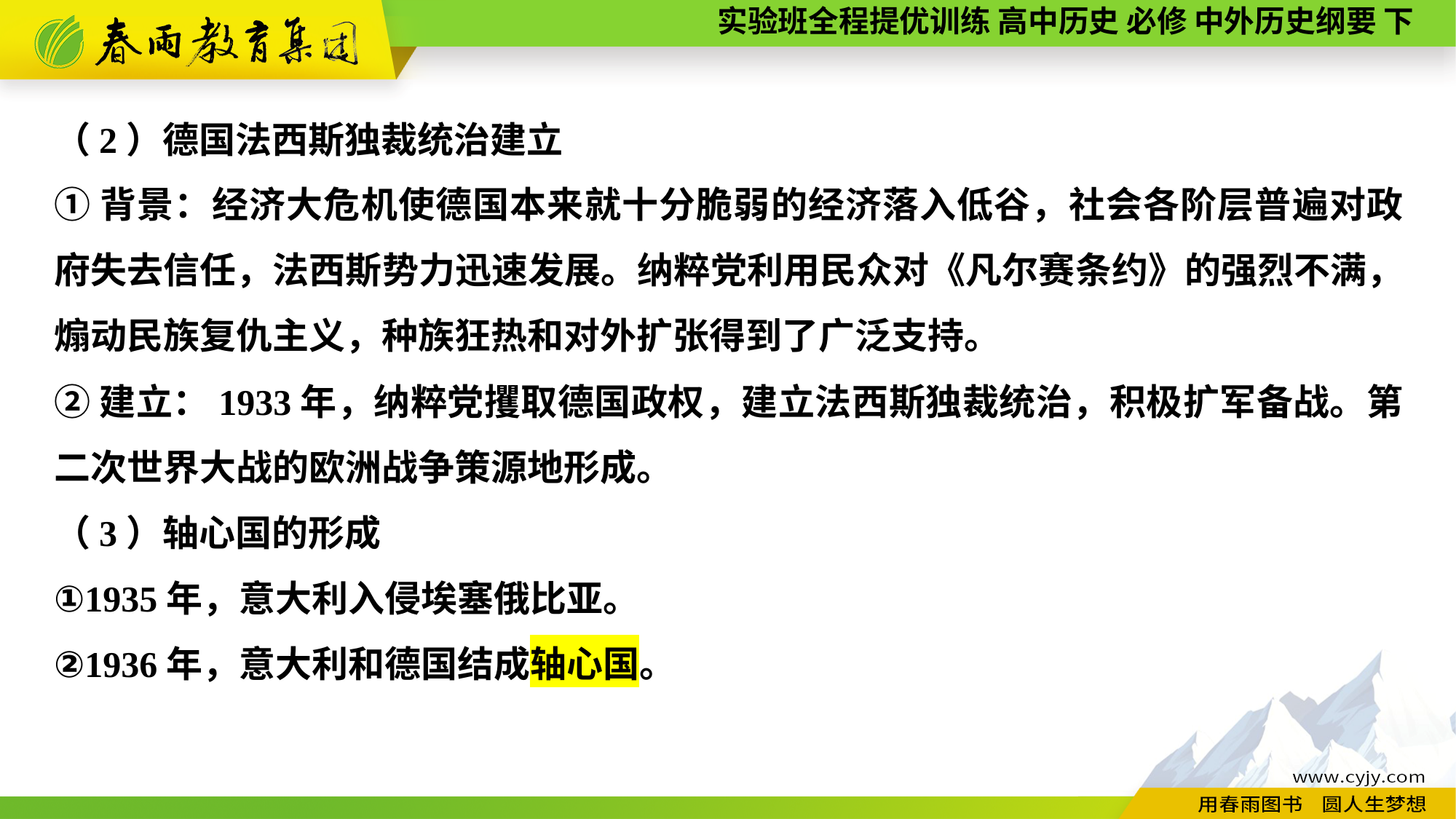

（2）德国法西斯独裁统治建立
①背景：经济大危机使德国本来就十分脆弱的经济落入低谷，社会各阶层普遍对政府失去信任，法西斯势力迅速发展。纳粹党利用民众对《凡尔赛条约》的强烈不满，煽动民族复仇主义，种族狂热和对外扩张得到了广泛支持。
②建立：1933年，纳粹党攫取德国政权，建立法西斯独裁统治，积极扩军备战。第二次世界大战的欧洲战争策源地形成。
（3）轴心国的形成
①1935年，意大利入侵埃塞俄比亚。
②1936年，意大利和德国结成轴心国。